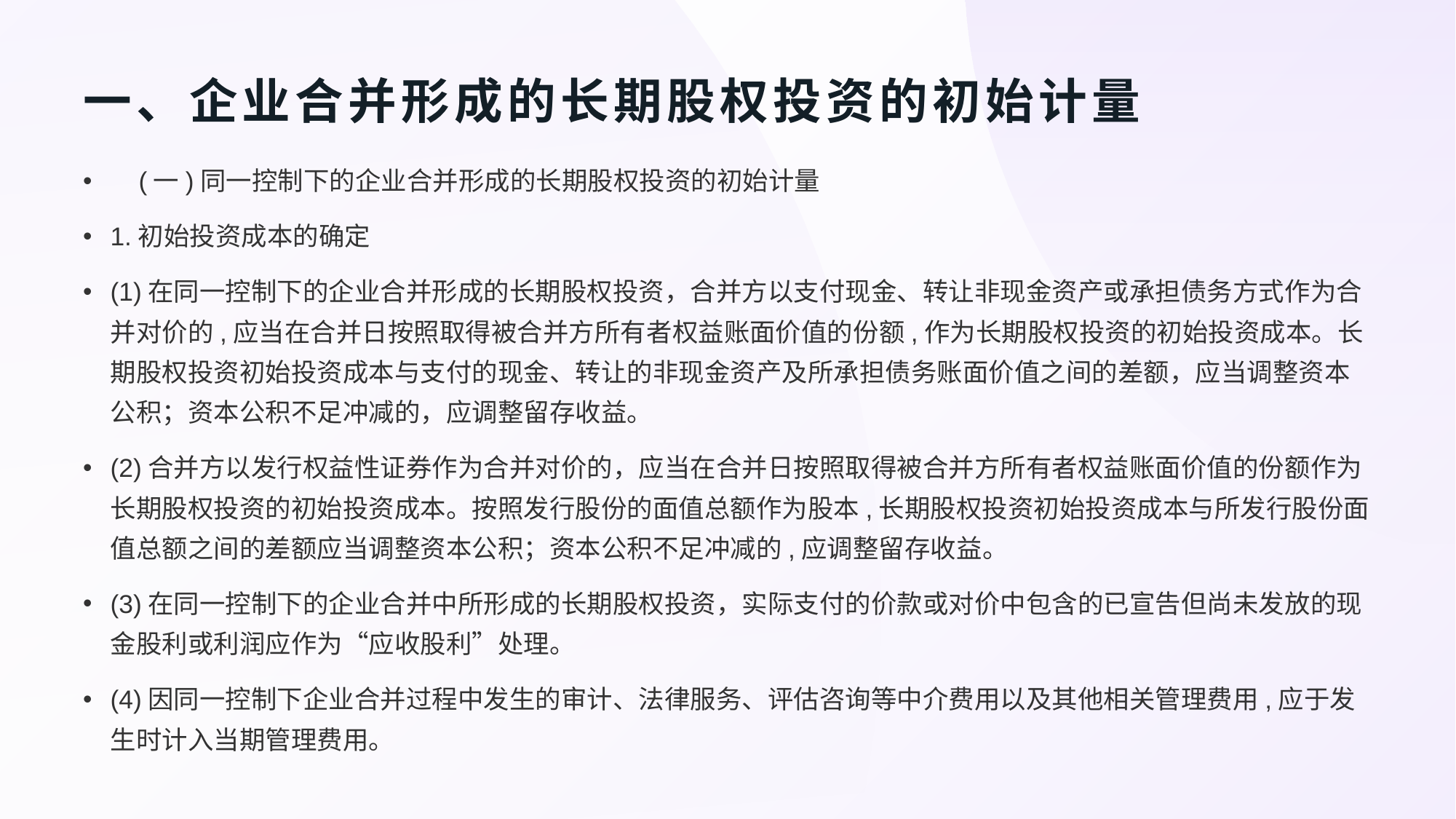

# 一、企业合并形成的长期股权投资的初始计量
    (一)同一控制下的企业合并形成的长期股权投资的初始计量
1.初始投资成本的确定
(1)在同一控制下的企业合并形成的长期股权投资，合并方以支付现金、转让非现金资产或承担债务方式作为合并对价的,应当在合并日按照取得被合并方所有者权益账面价值的份额,作为长期股权投资的初始投资成本。长期股权投资初始投资成本与支付的现金、转让的非现金资产及所承担债务账面价值之间的差额，应当调整资本公积；资本公积不足冲减的，应调整留存收益。
(2)合并方以发行权益性证券作为合并对价的，应当在合并日按照取得被合并方所有者权益账面价值的份额作为长期股权投资的初始投资成本。按照发行股份的面值总额作为股本,长期股权投资初始投资成本与所发行股份面值总额之间的差额应当调整资本公积；资本公积不足冲减的,应调整留存收益。
(3)在同一控制下的企业合并中所形成的长期股权投资，实际支付的价款或对价中包含的已宣告但尚未发放的现金股利或利润应作为“应收股利”处理。
(4)因同一控制下企业合并过程中发生的审计、法律服务、评估咨询等中介费用以及其他相关管理费用,应于发生时计入当期管理费用。